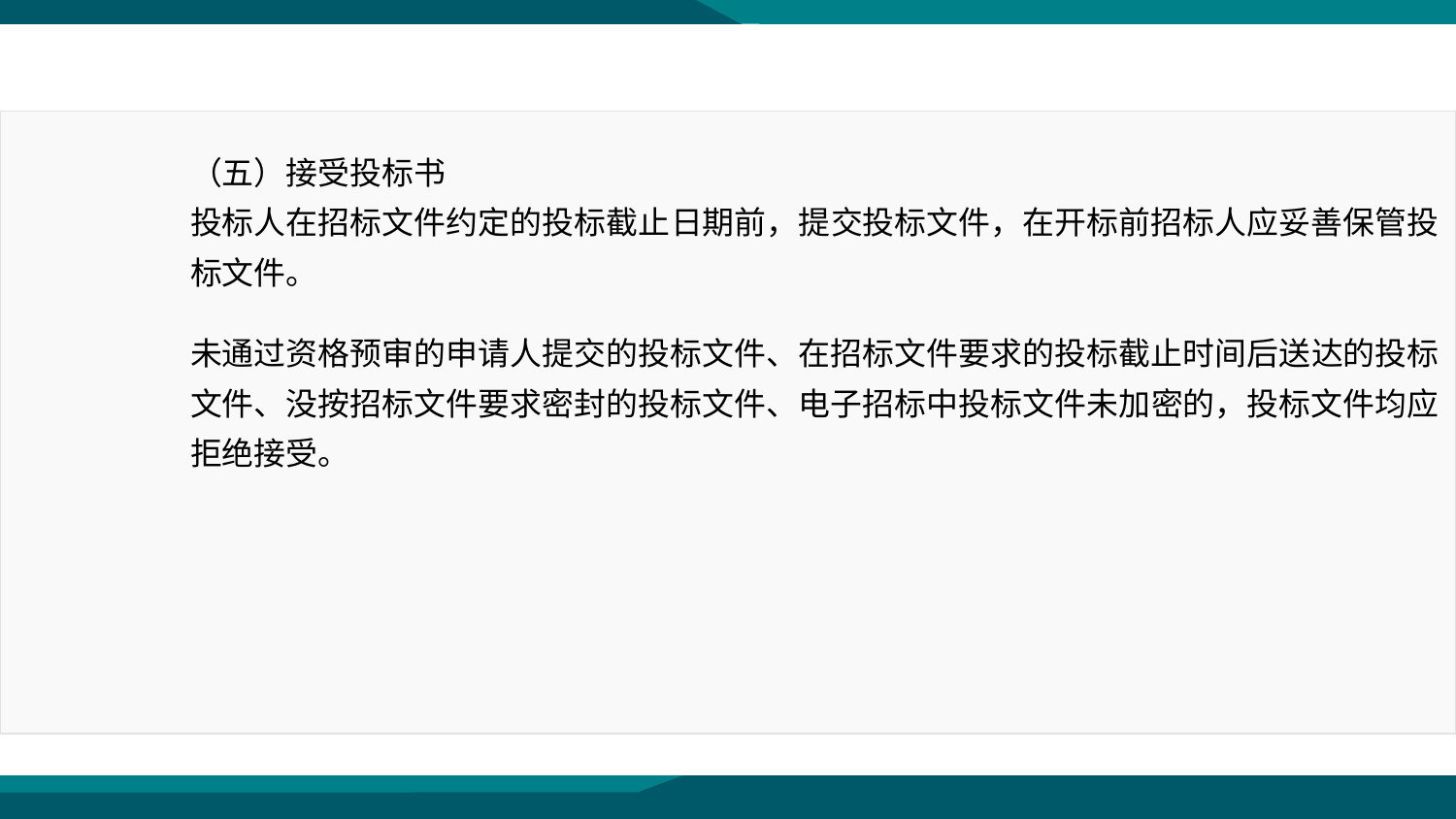

（五）接受投标书
投标人在招标文件约定的投标截止日期前，提交投标文件，在开标前招标人应妥善保管投标文件。

未通过资格预审的申请人提交的投标文件、在招标文件要求的投标截止时间后送达的投标文件、没按招标文件要求密封的投标文件、电子招标中投标文件未加密的，投标文件均应拒绝接受。